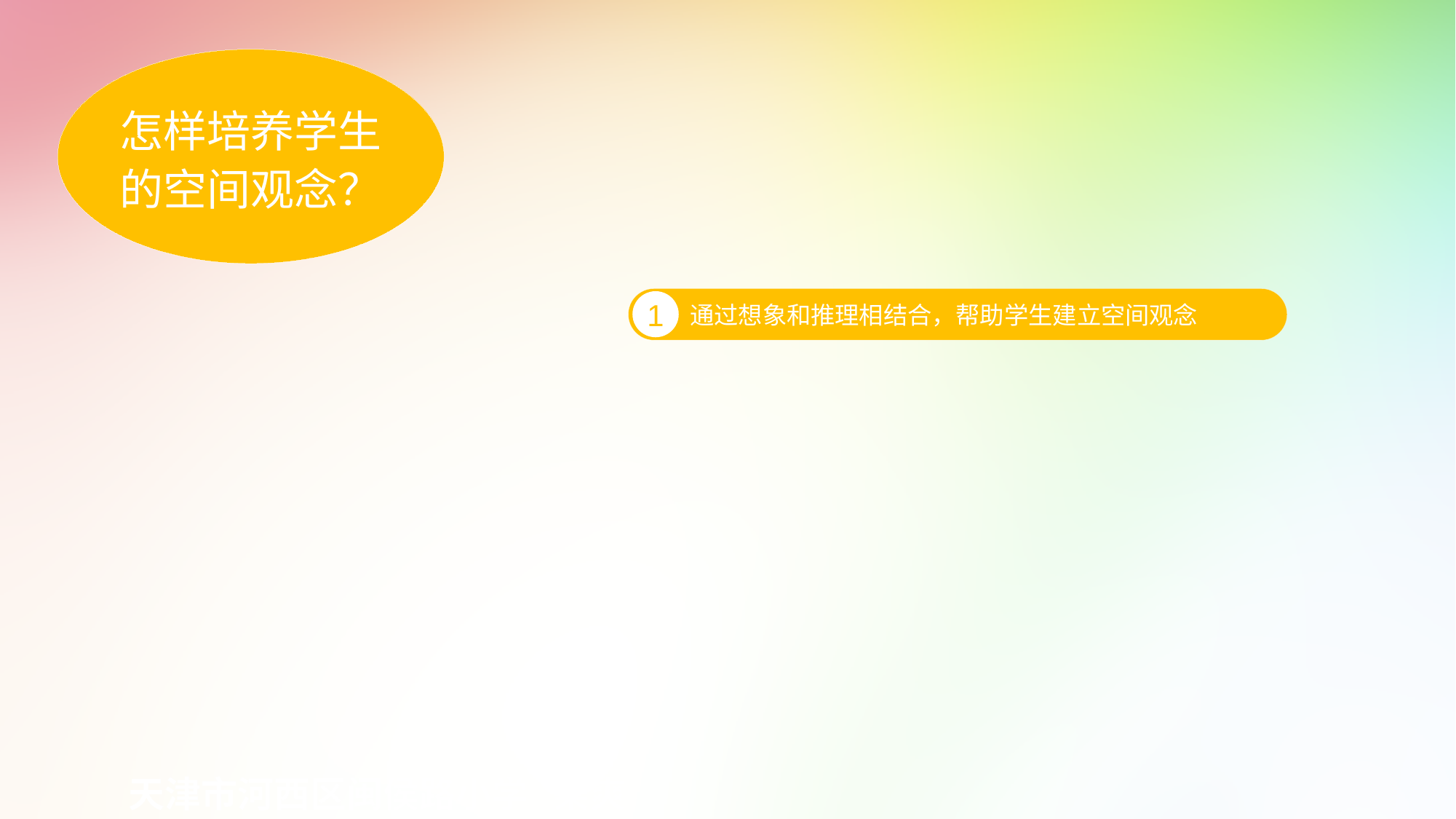

怎样培养学生的空间观念？
 通过想象和推理相结合，帮助学生建立空间观念
1
天津市河西区闽侯路小学   梁爽